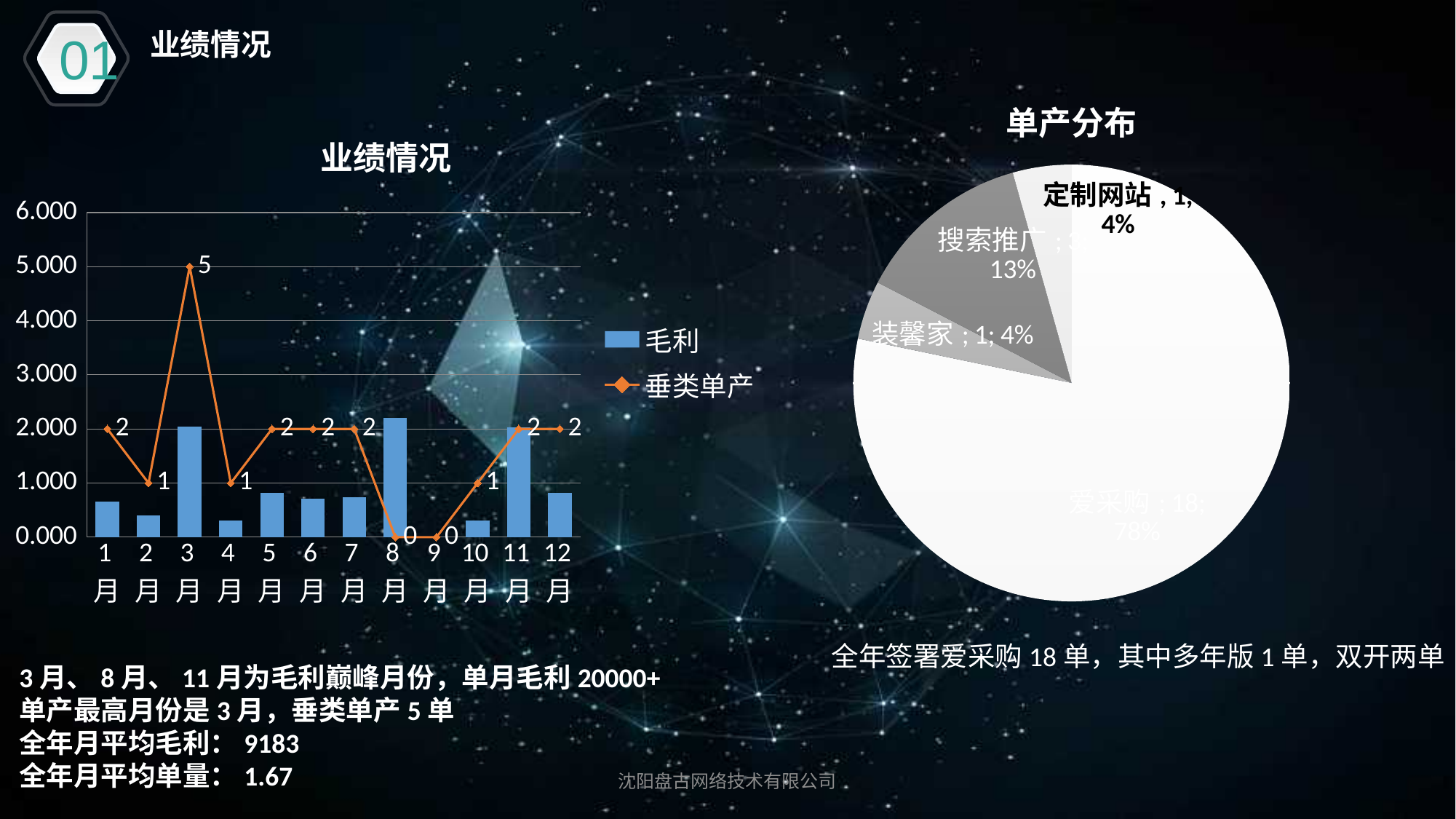

01
业绩情况

### Chart: 单产分布

| Category | 单产数量 |
|---|---|
| 爱采购 | 18.0 |
| 装馨家 | 1.0 |
| 搜索推广 | 3.0 |
| 定制网站 | 1.0 |

### Chart: 业绩情况

| Category | 毛利 | 垂类单产 |
|---|---|---|
| 1月 | 0.6589 | 2.0 |
| 2月 | 0.4079 | 1.0 |
| 3月 | 2.0399 | 5.0 |
| 4月 | 0.3079 | 1.0 |
| 5月 | 0.8158 | 2.0 |
| 6月 | 0.7069 | 2.0 |
| 7月 | 0.7319 | 2.0 |
| 8月 | 2.2055 | 0.0 |
| 9月 | 0.0 | 0.0 |
| 10月 | 0.3079 | 1.0 |
| 11月 | 2.0295 | 2.0 |
| 12月 | 0.8159 | 2.0 |
全年签署爱采购18单，其中多年版1单，双开两单

3月、8月、11月为毛利巅峰月份，单月毛利20000+
单产最高月份是3月，垂类单产5单
全年月平均毛利：9183
全年月平均单量：1.67
沈阳盘古网络技术有限公司
延迟符